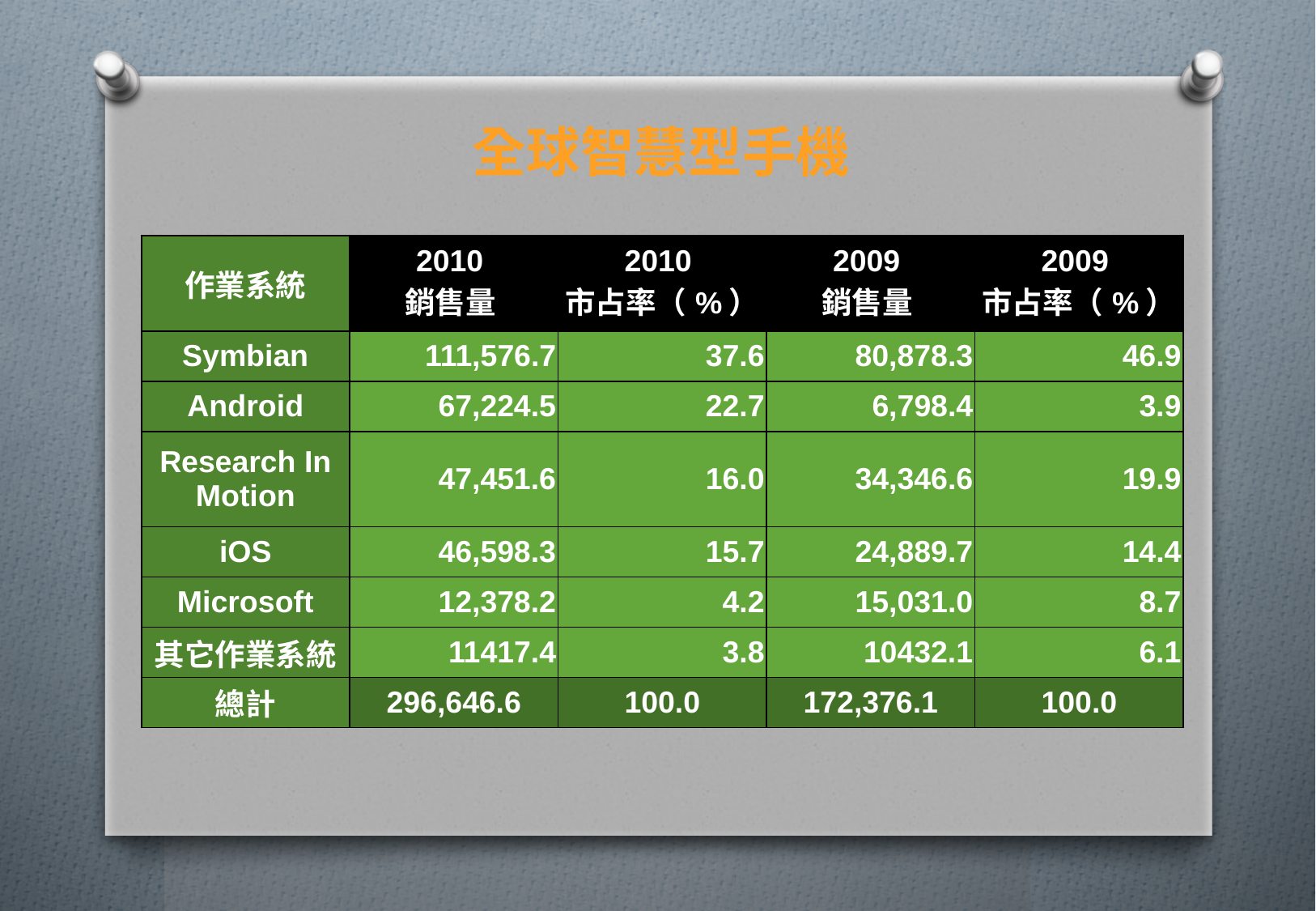

# 全球智慧型手機
| 作業系統 | 2010 銷售量 | 2010 市占率（%） | 2009 銷售量 | 2009 市占率（%） |
| --- | --- | --- | --- | --- |
| Symbian | 111,576.7 | 37.6 | 80,878.3 | 46.9 |
| Android | 67,224.5 | 22.7 | 6,798.4 | 3.9 |
| Research In Motion | 47,451.6 | 16.0 | 34,346.6 | 19.9 |
| iOS | 46,598.3 | 15.7 | 24,889.7 | 14.4 |
| Microsoft | 12,378.2 | 4.2 | 15,031.0 | 8.7 |
| 其它作業系統 | 11417.4 | 3.8 | 10432.1 | 6.1 |
| 總計 | 296,646.6 | 100.0 | 172,376.1 | 100.0 |